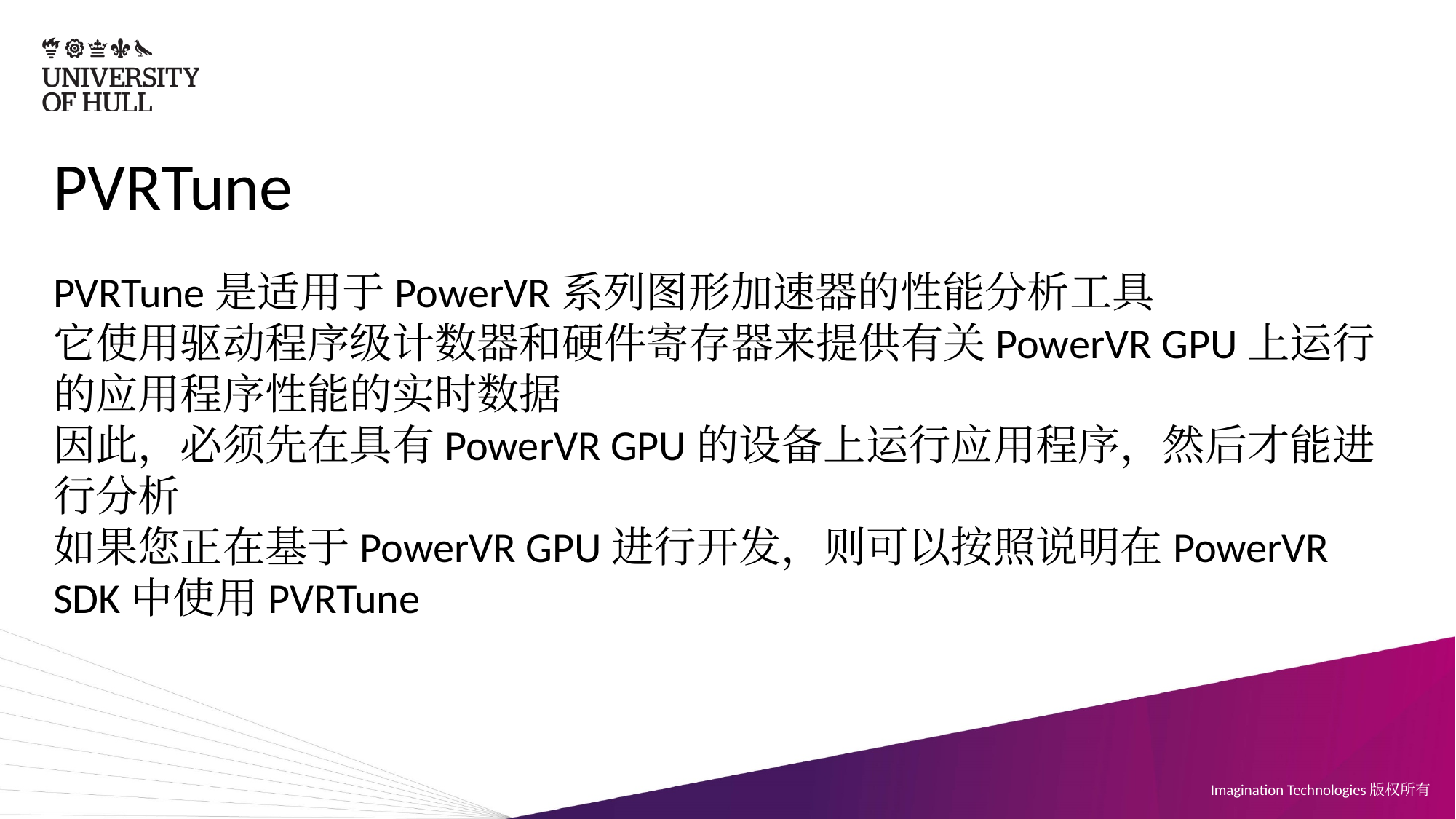

# PVRTune
PVRTune是适用于PowerVR系列图形加速器的性能分析工具
它使用驱动程序级计数器和硬件寄存器来提供有关PowerVR GPU上运行的应用程序性能的实时数据
因此，必须先在具有PowerVR GPU的设备上运行应用程序，然后才能进行分析
如果您正在基于PowerVR GPU进行开发，则可以按照说明在PowerVR SDK中使用PVRTune